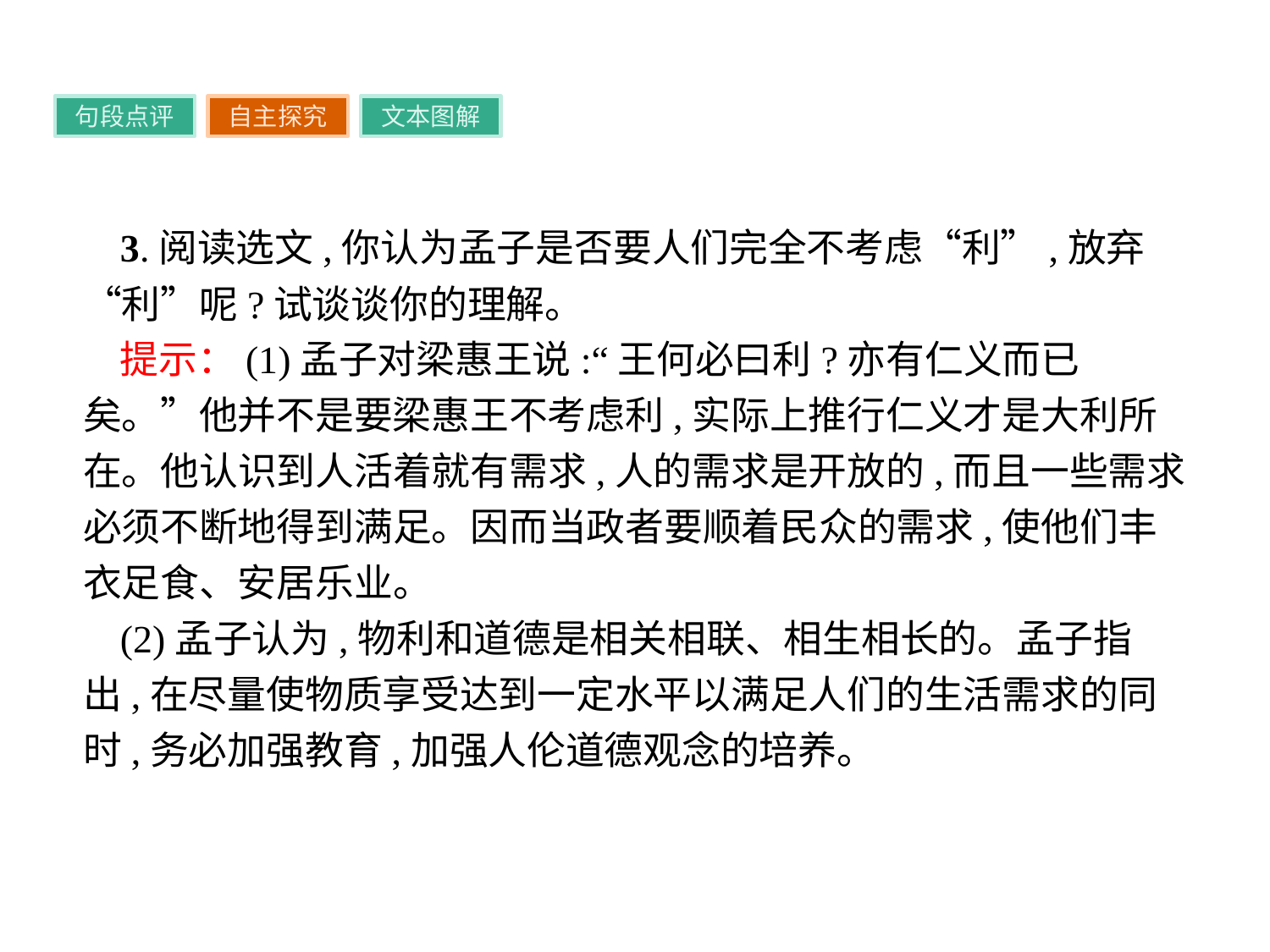

句段点评
自主探究
文本图解
3.阅读选文,你认为孟子是否要人们完全不考虑“利”,放弃“利”呢?试谈谈你的理解。
提示：(1)孟子对梁惠王说:“王何必曰利?亦有仁义而已矣。”他并不是要梁惠王不考虑利,实际上推行仁义才是大利所在。他认识到人活着就有需求,人的需求是开放的,而且一些需求必须不断地得到满足。因而当政者要顺着民众的需求,使他们丰衣足食、安居乐业。
(2)孟子认为,物利和道德是相关相联、相生相长的。孟子指出,在尽量使物质享受达到一定水平以满足人们的生活需求的同时,务必加强教育,加强人伦道德观念的培养。